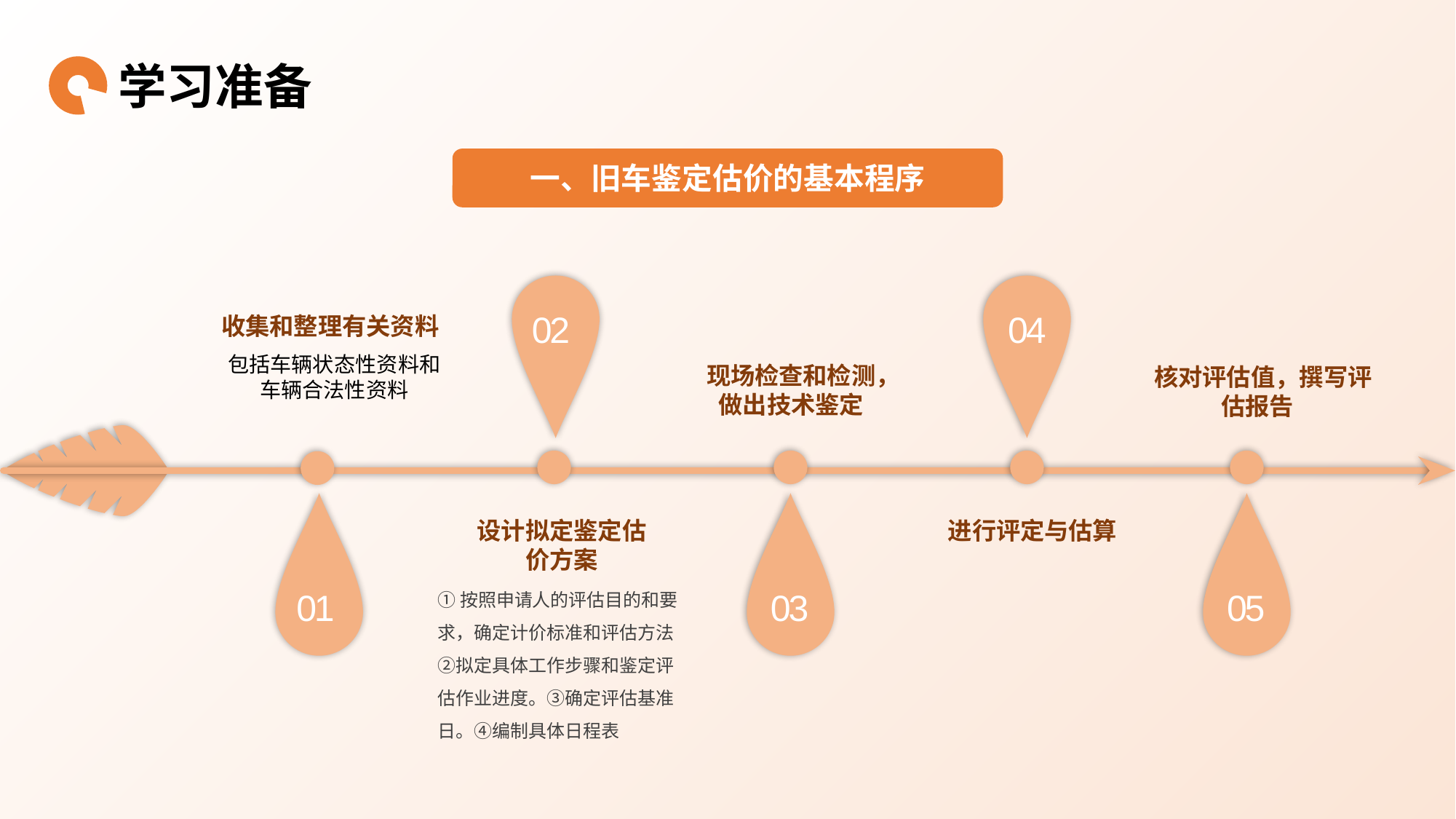

学习准备

一、旧车鉴定估价的基本程序

02
04
收集和整理有关资料
包括车辆状态性资料和车辆合法性资料
现场检查和检测，做出技术鉴定
 核对评估值，撰写评估报告

进行评定与估算
设计拟定鉴定估价方案
①按照申请人的评估目的和要求，确定计价标准和评估方法②拟定具体工作步骤和鉴定评估作业进度。③确定评估基准日。④编制具体日程表
01
03
05